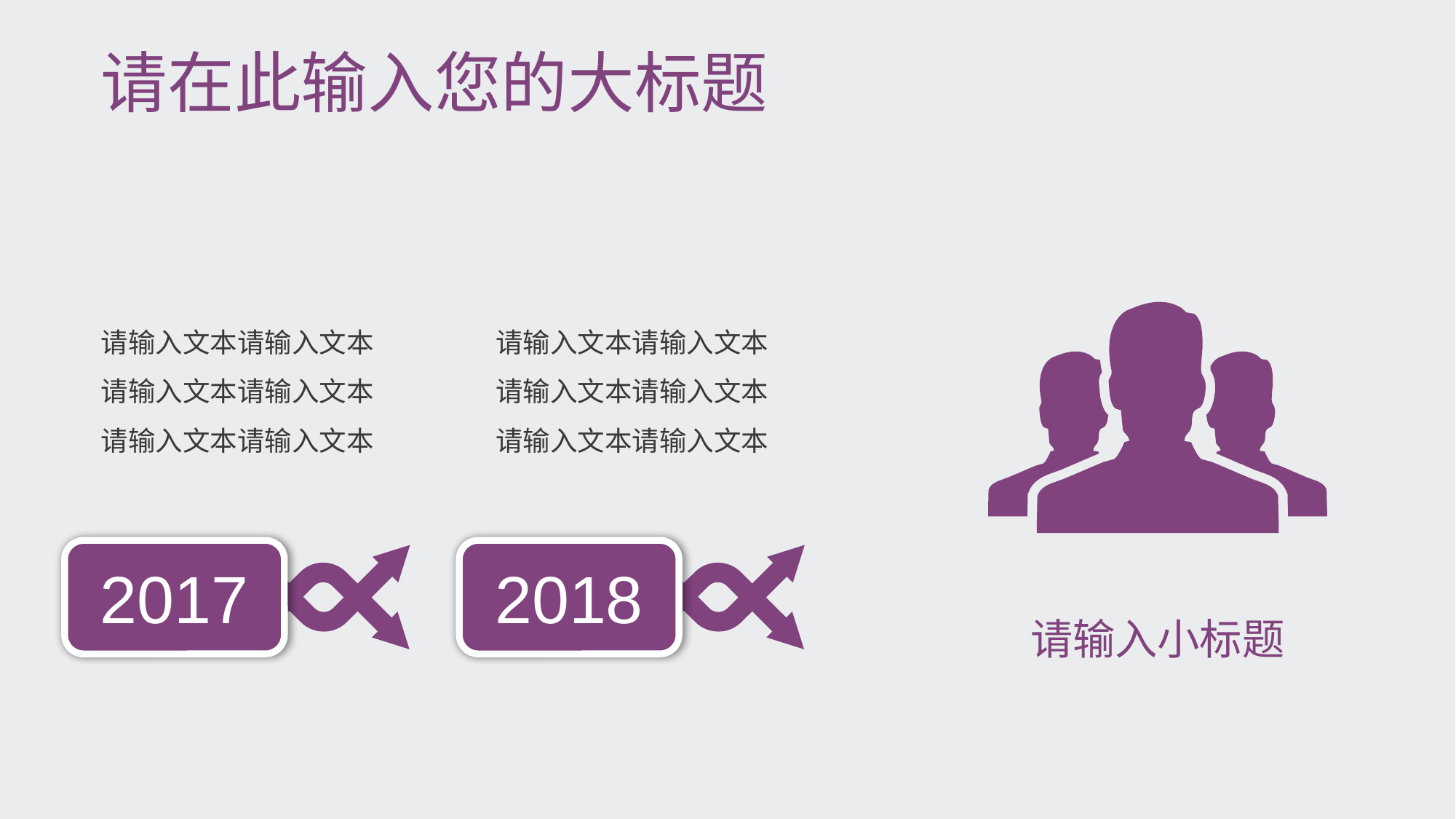

# 请在此输入您的大标题
请输入文本请输入文本请输入文本请输入文本请输入文本请输入文本
请输入文本请输入文本请输入文本请输入文本请输入文本请输入文本

2017
2018
请输入小标题